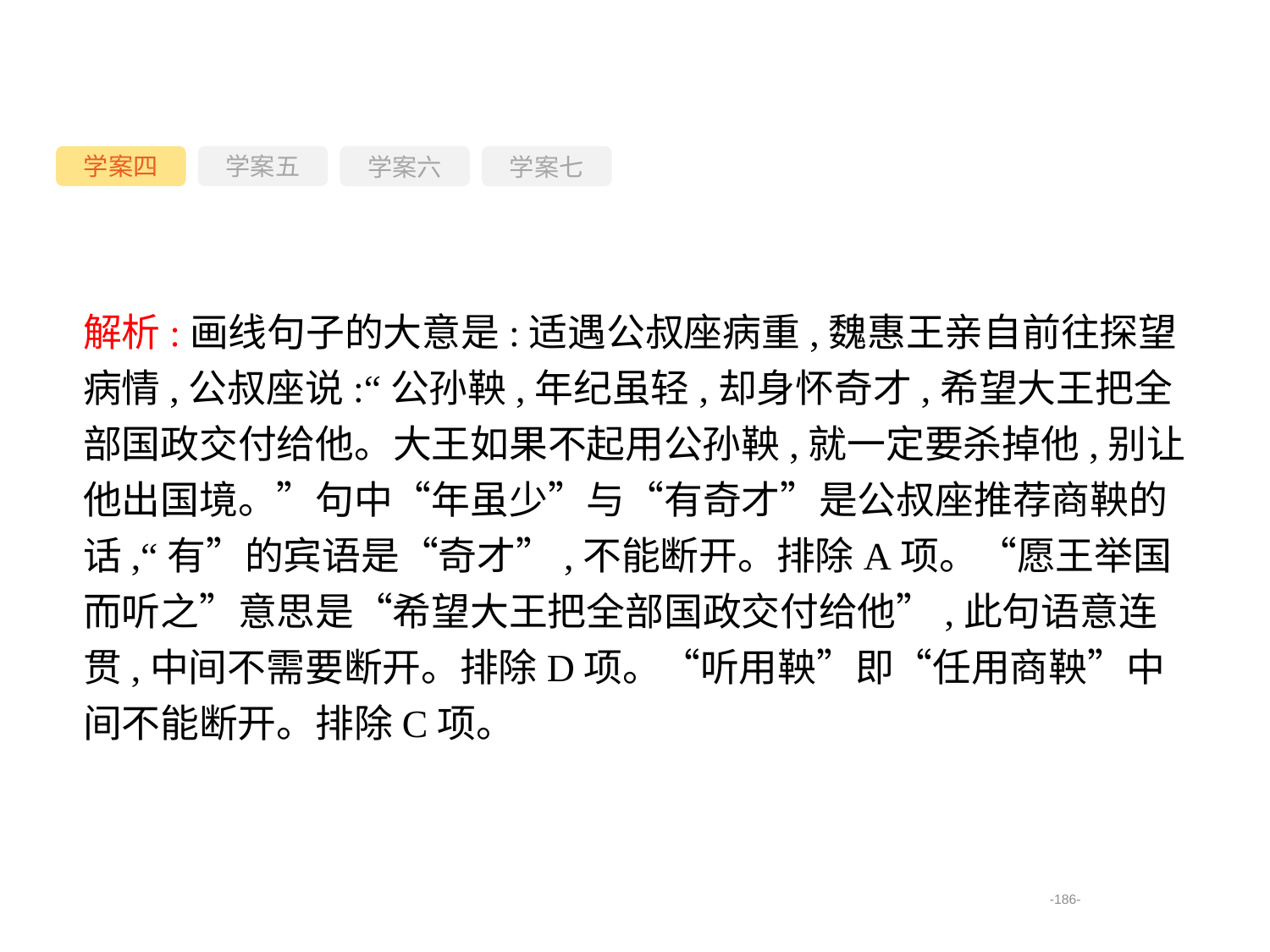

学案四
学案六
学案七
学案五
解析:画线句子的大意是:适遇公叔座病重,魏惠王亲自前往探望病情,公叔座说:“公孙鞅,年纪虽轻,却身怀奇才,希望大王把全部国政交付给他。大王如果不起用公孙鞅,就一定要杀掉他,别让他出国境。”句中“年虽少”与“有奇才”是公叔座推荐商鞅的话,“有”的宾语是“奇才”,不能断开。排除A项。“愿王举国而听之”意思是“希望大王把全部国政交付给他”,此句语意连贯,中间不需要断开。排除D项。“听用鞅”即“任用商鞅”中间不能断开。排除C项。
-186-